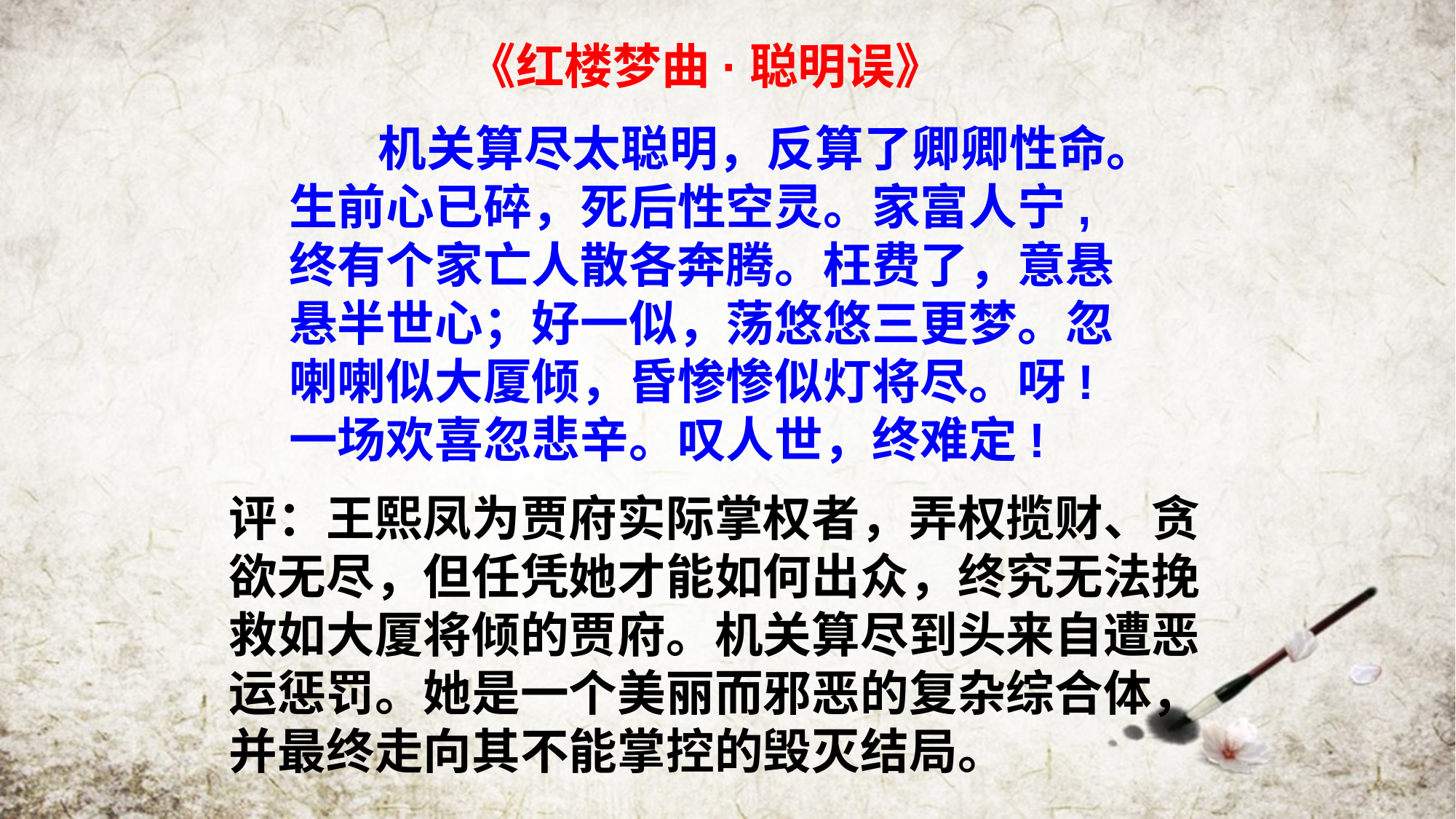

《红楼梦曲·聪明误》
       机关算尽太聪明，反算了卿卿性命。生前心已碎，死后性空灵。家富人宁,终有个家亡人散各奔腾。枉费了，意悬悬半世心；好一似，荡悠悠三更梦。忽喇喇似大厦倾，昏惨惨似灯将尽。呀!一场欢喜忽悲辛。叹人世，终难定!
评：王熙凤为贾府实际掌权者，弄权揽财、贪欲无尽，但任凭她才能如何出众，终究无法挽救如大厦将倾的贾府。机关算尽到头来自遭恶运惩罚。她是一个美丽而邪恶的复杂综合体，并最终走向其不能掌控的毁灭结局。